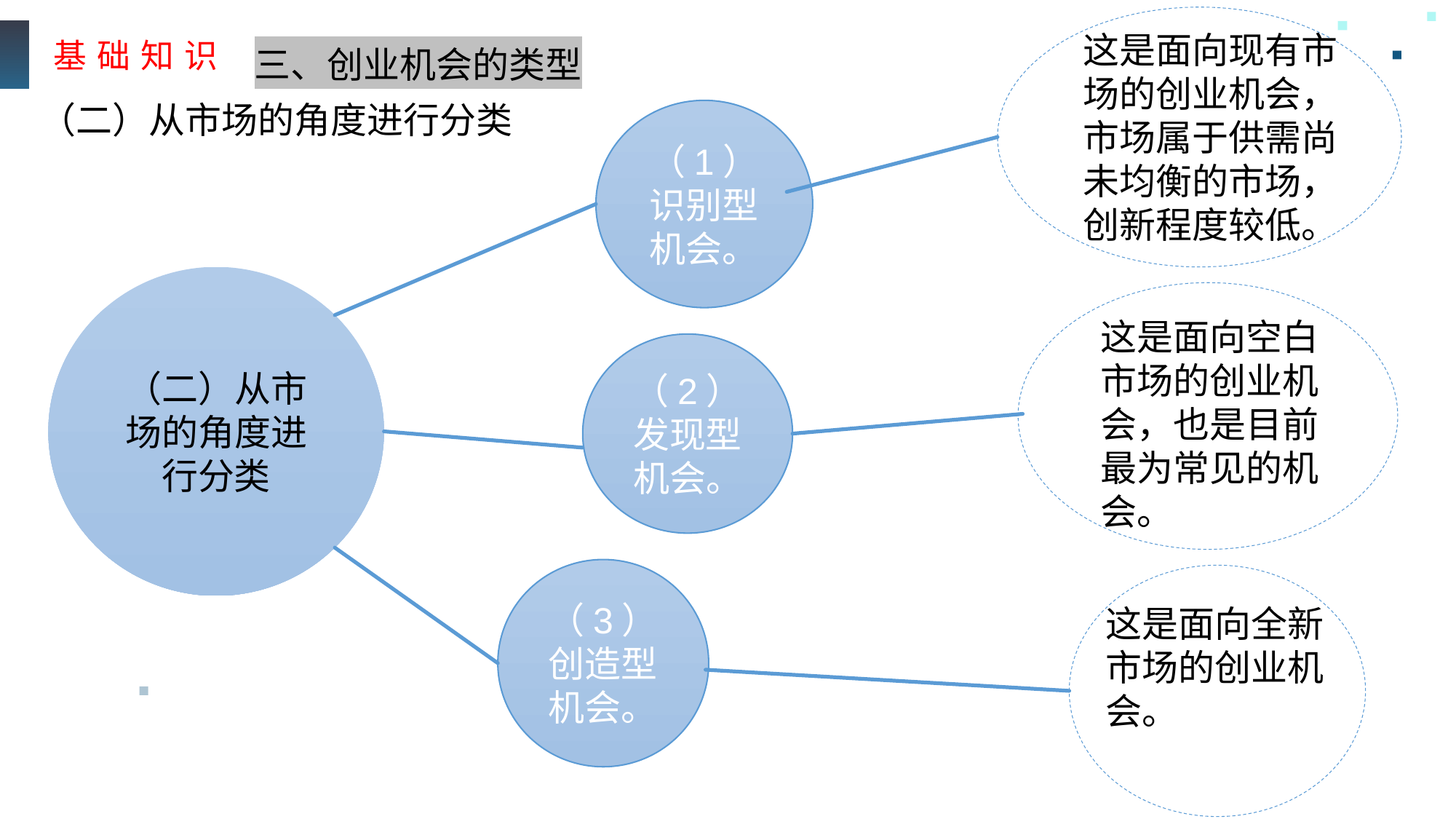

基 础 知 识
这是面向现有市场的创业机会，市场属于供需尚未均衡的市场，创新程度较低。
三、创业机会的类型
（二）从市场的角度进行分类
（1）识别型机会。
（二）从市场的角度进行分类

这是面向空白市场的创业机会，也是目前最为常见的机会。
（2）发现型机会。
（3）创造型机会。

这是面向全新市场的创业机会。